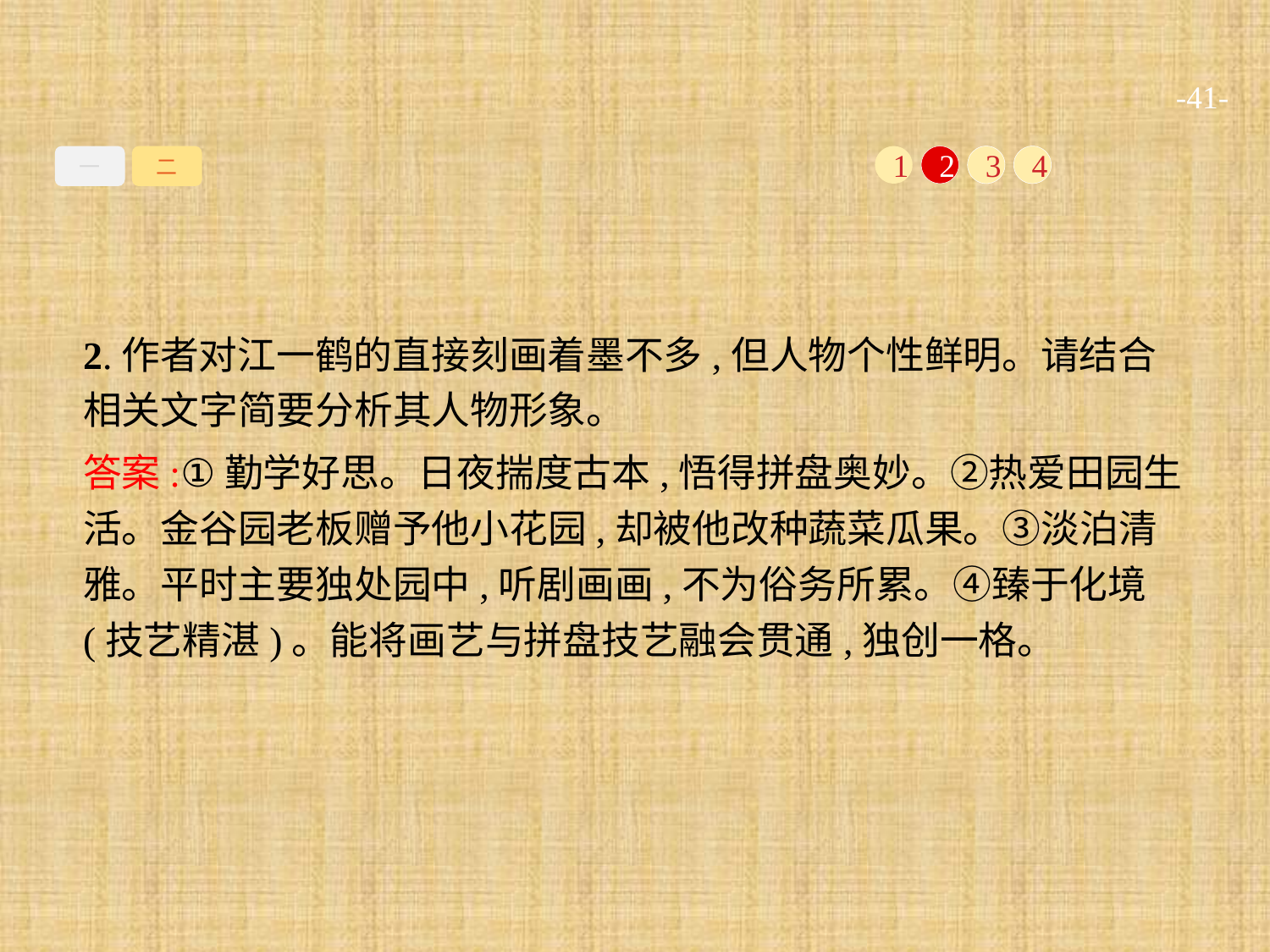

-41-
一
二
1
2
3
4
2.作者对江一鹤的直接刻画着墨不多,但人物个性鲜明。请结合相关文字简要分析其人物形象。
答案:①勤学好思。日夜揣度古本,悟得拼盘奥妙。②热爱田园生活。金谷园老板赠予他小花园,却被他改种蔬菜瓜果。③淡泊清雅。平时主要独处园中,听剧画画,不为俗务所累。④臻于化境(技艺精湛)。能将画艺与拼盘技艺融会贯通,独创一格。